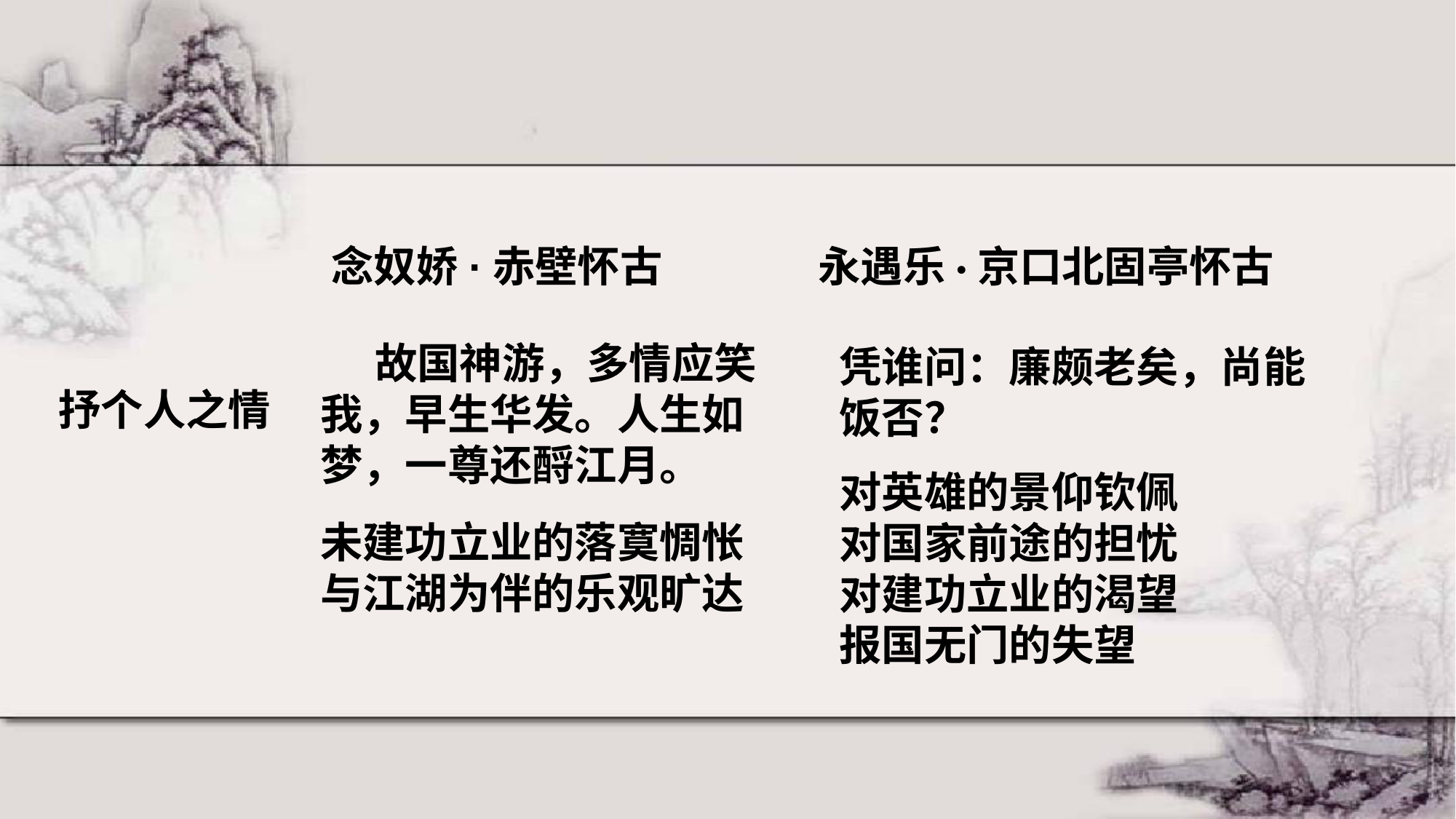

念奴娇·赤壁怀古
永遇乐·京口北固亭怀古
故国神游，多情应笑我，早生华发。人生如梦，一尊还酹江月。
凭谁问：廉颇老矣，尚能饭否？
抒个人之情
对英雄的景仰钦佩
对国家前途的担忧
对建功立业的渴望
报国无门的失望

未建功立业的落寞惆怅
与江湖为伴的乐观旷达